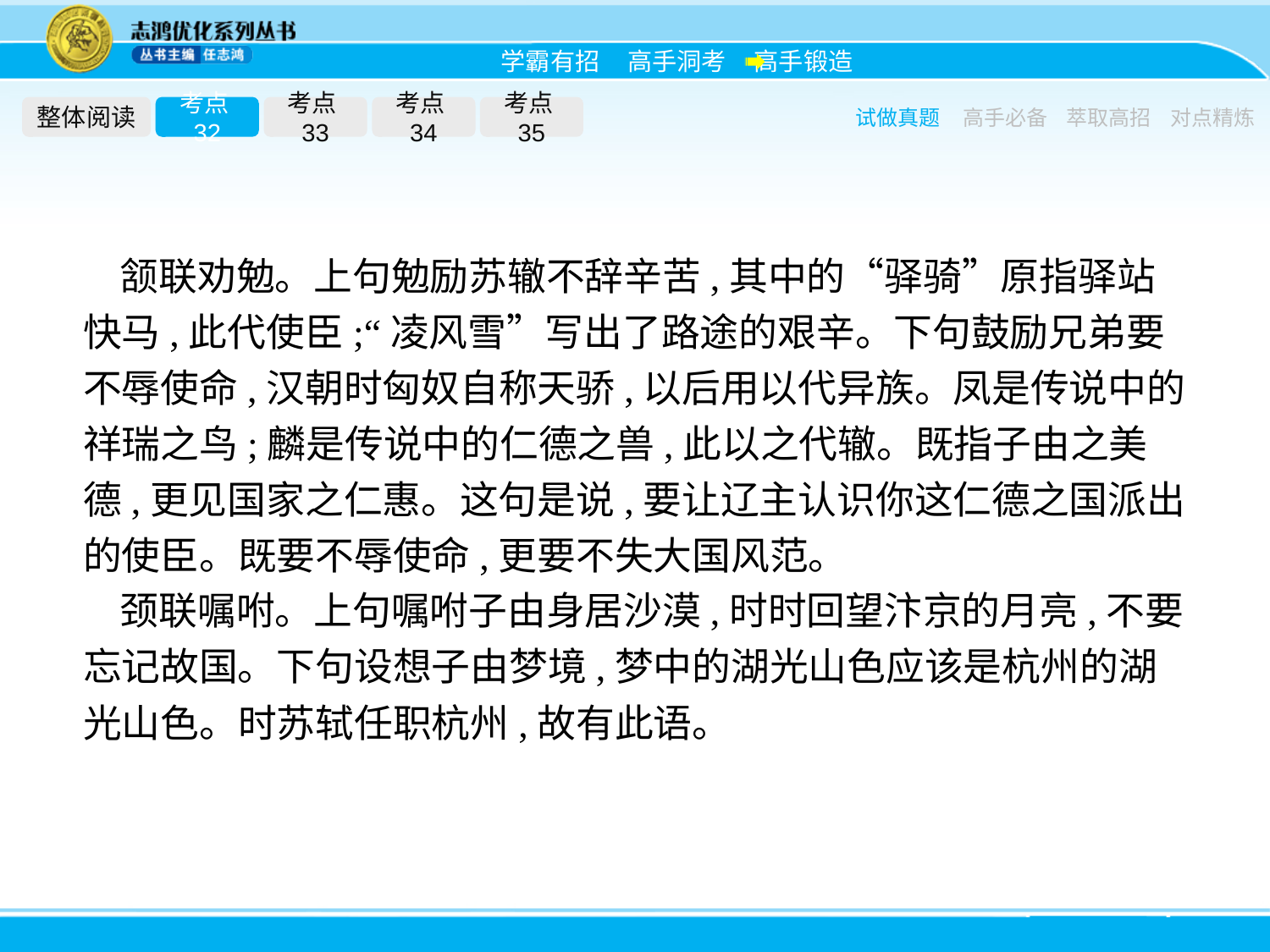

整体阅读
考点32
考点33
考点34
考点35
试做真题
高手必备
萃取高招
对点精炼
颔联劝勉。上句勉励苏辙不辞辛苦,其中的“驿骑”原指驿站快马,此代使臣;“凌风雪”写出了路途的艰辛。下句鼓励兄弟要不辱使命,汉朝时匈奴自称天骄,以后用以代异族。凤是传说中的祥瑞之鸟;麟是传说中的仁德之兽,此以之代辙。既指子由之美德,更见国家之仁惠。这句是说,要让辽主认识你这仁德之国派出的使臣。既要不辱使命,更要不失大国风范。
颈联嘱咐。上句嘱咐子由身居沙漠,时时回望汴京的月亮,不要忘记故国。下句设想子由梦境,梦中的湖光山色应该是杭州的湖光山色。时苏轼任职杭州,故有此语。